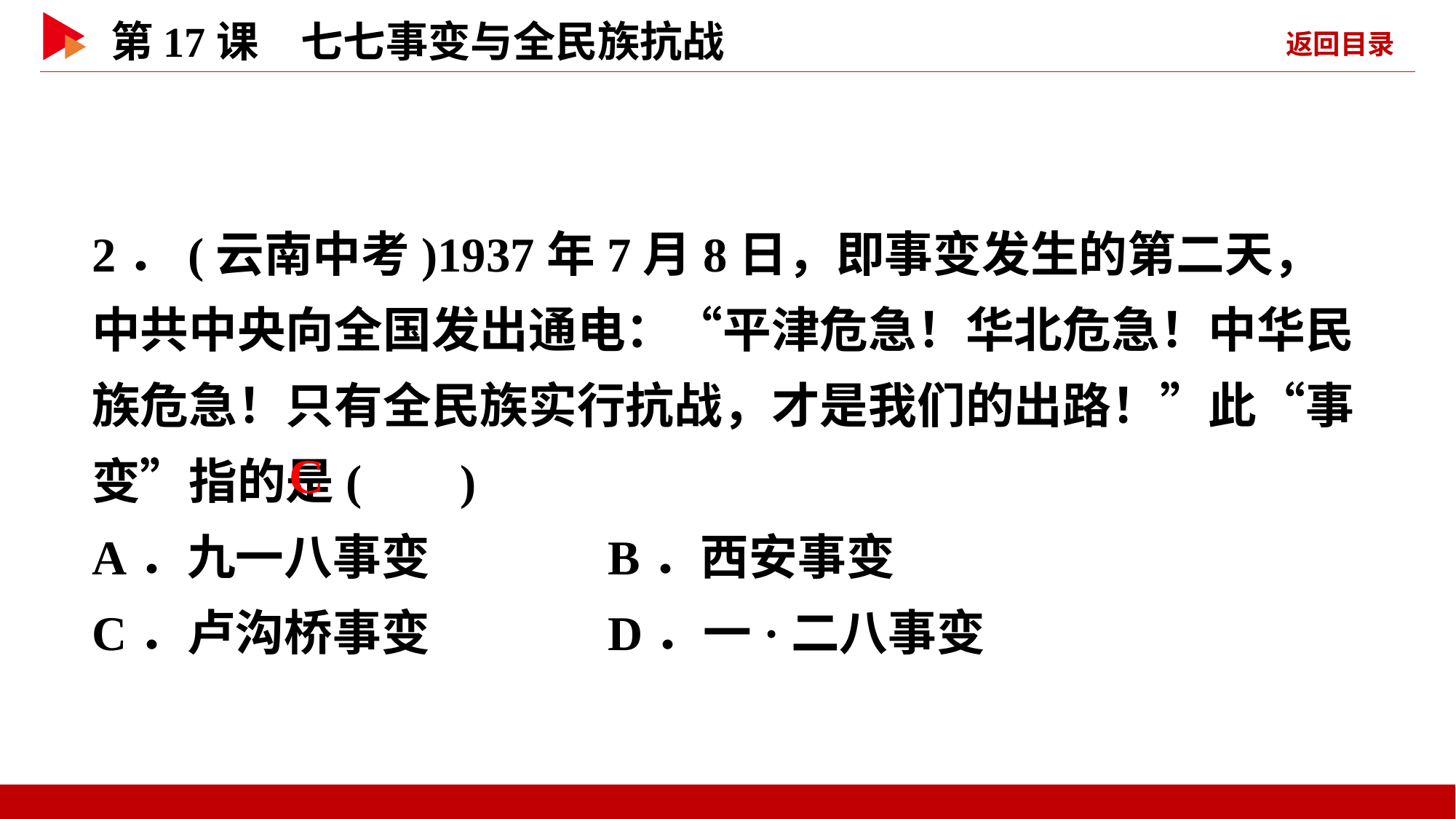

2．(云南中考)1937年7月8日，即事变发生的第二天，中共中央向全国发出通电：“平津危急！华北危急！中华民族危急！只有全民族实行抗战，才是我们的出路！”此“事变”指的是(        )
A．九一八事变               B．西安事变
C．卢沟桥事变               D．一·二八事变
   C